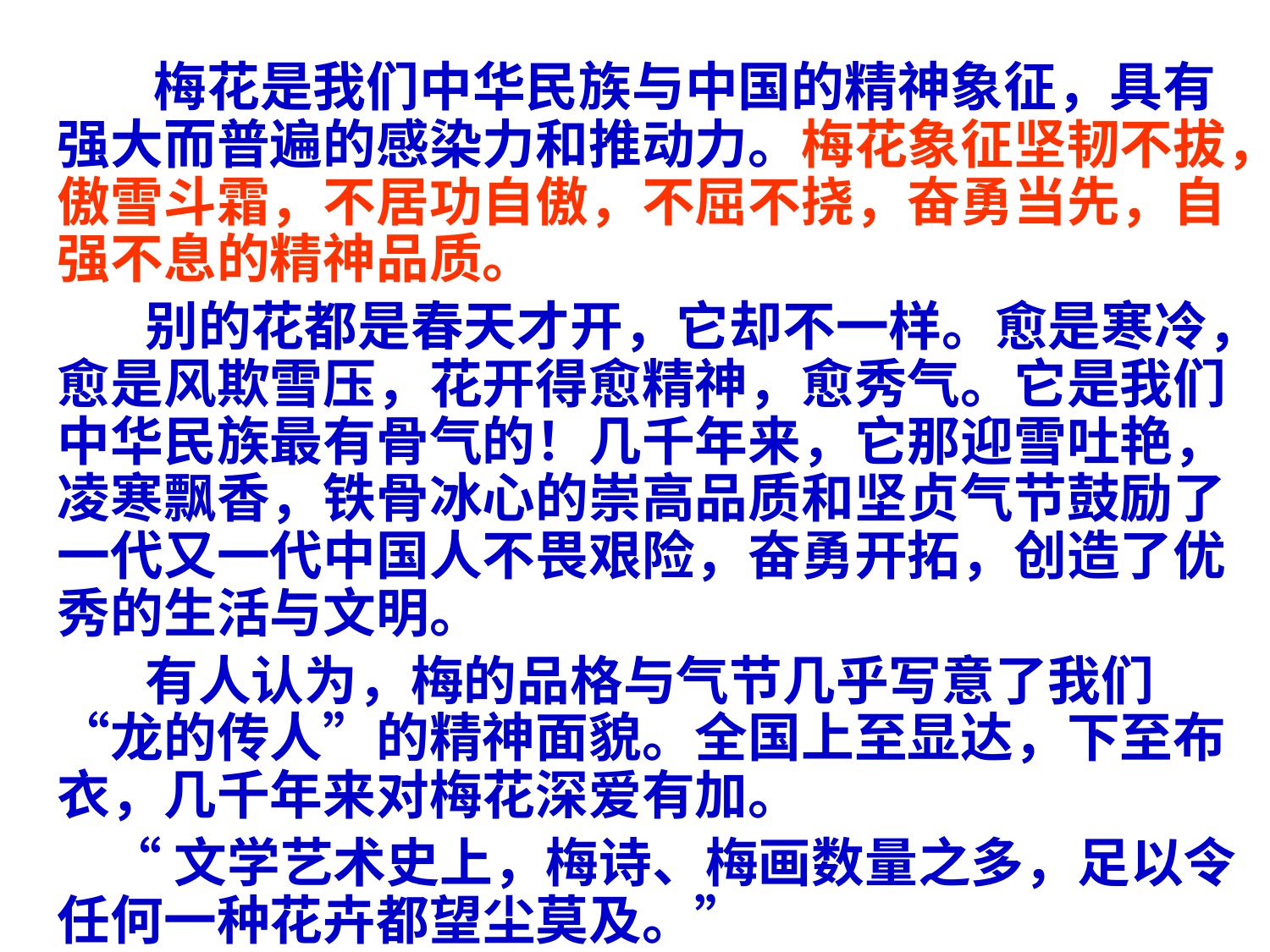

梅花是我们中华民族与中国的精神象征，具有强大而普遍的感染力和推动力。梅花象征坚韧不拔，傲雪斗霜，不居功自傲，不屈不挠，奋勇当先，自强不息的精神品质。
          别的花都是春天才开，它却不一样。愈是寒冷，愈是风欺雪压，花开得愈精神，愈秀气。它是我们中华民族最有骨气的！几千年来，它那迎雪吐艳，凌寒飘香，铁骨冰心的崇高品质和坚贞气节鼓励了一代又一代中国人不畏艰险，奋勇开拓，创造了优秀的生活与文明。
          有人认为，梅的品格与气节几乎写意了我们“龙的传人”的精神面貌。全国上至显达，下至布衣，几千年来对梅花深爱有加。
        “文学艺术史上，梅诗、梅画数量之多，足以令任何一种花卉都望尘莫及。”